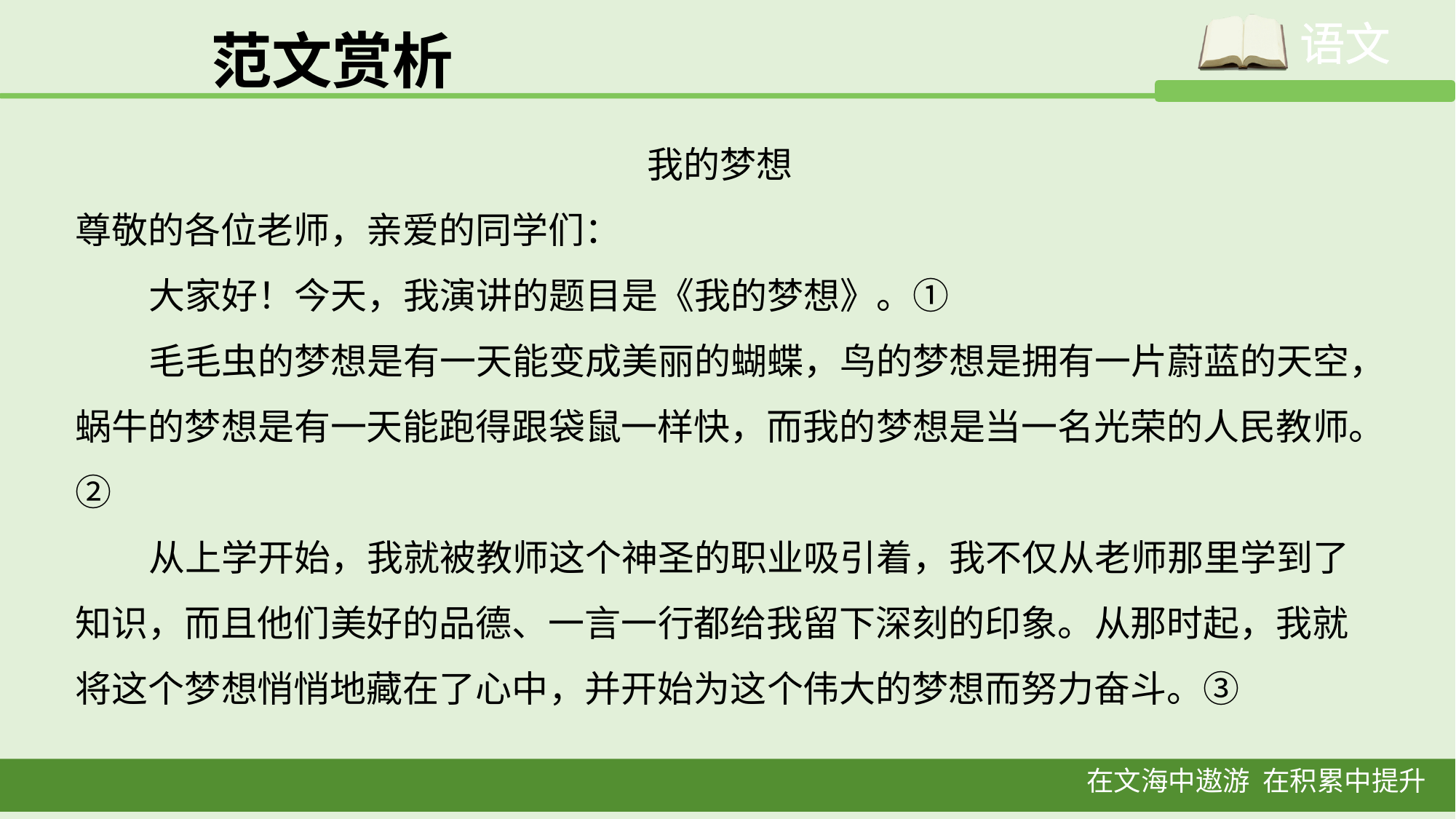

范文赏析
我的梦想
尊敬的各位老师，亲爱的同学们：
大家好！今天，我演讲的题目是《我的梦想》。①
毛毛虫的梦想是有一天能变成美丽的蝴蝶，鸟的梦想是拥有一片蔚蓝的天空，蜗牛的梦想是有一天能跑得跟袋鼠一样快，而我的梦想是当一名光荣的人民教师。②
从上学开始，我就被教师这个神圣的职业吸引着，我不仅从老师那里学到了知识，而且他们美好的品德、一言一行都给我留下深刻的印象。从那时起，我就将这个梦想悄悄地藏在了心中，并开始为这个伟大的梦想而努力奋斗。③